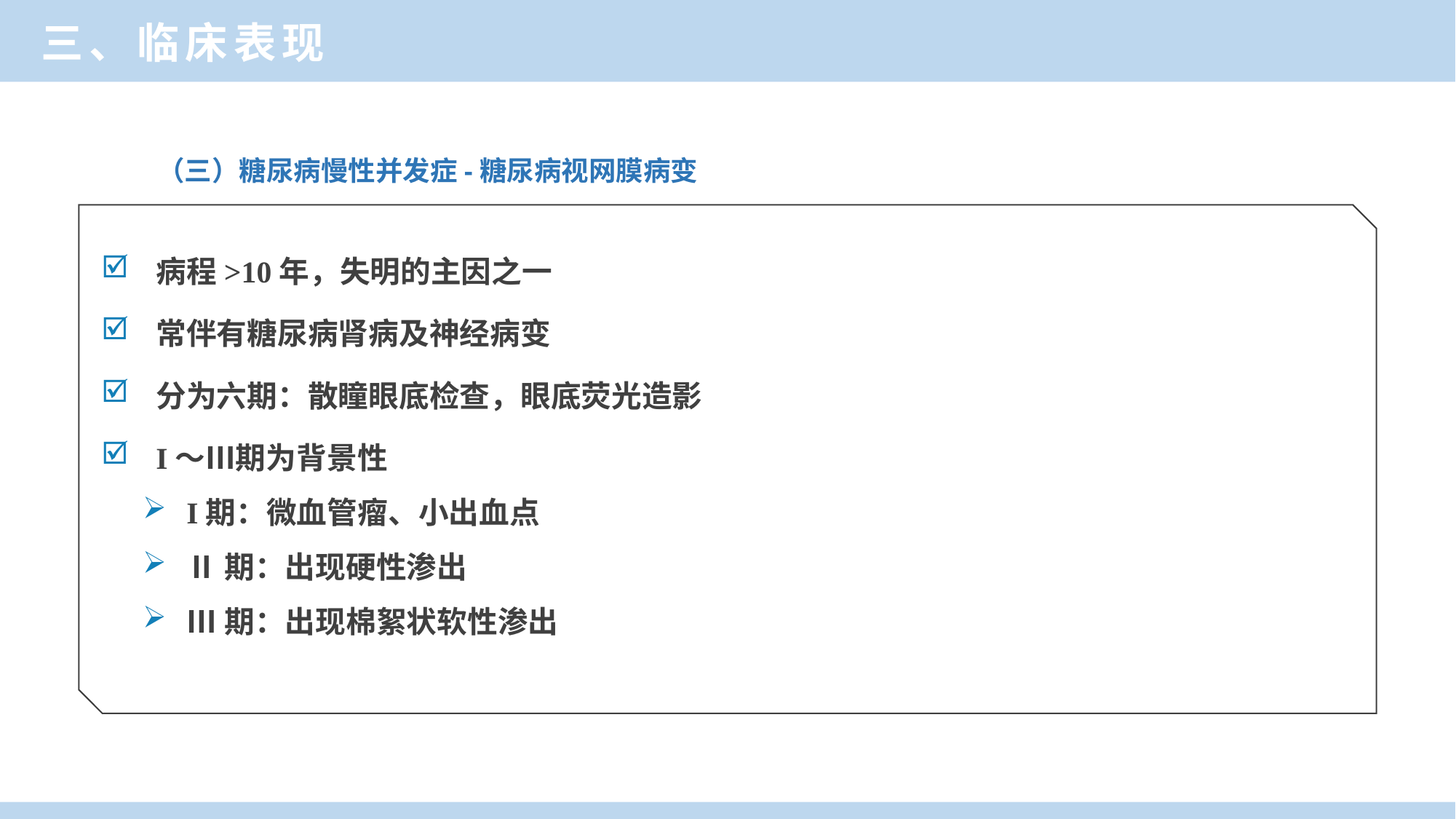

三、临床表现
（三）糖尿病慢性并发症-糖尿病视网膜病变

病程>10年，失明的主因之一
常伴有糖尿病肾病及神经病变
分为六期：散瞳眼底检查，眼底荧光造影
I～Ⅲ期为背景性
I期：微血管瘤、小出血点
Ⅱ期：出现硬性渗出
Ⅲ期：出现棉絮状软性渗出